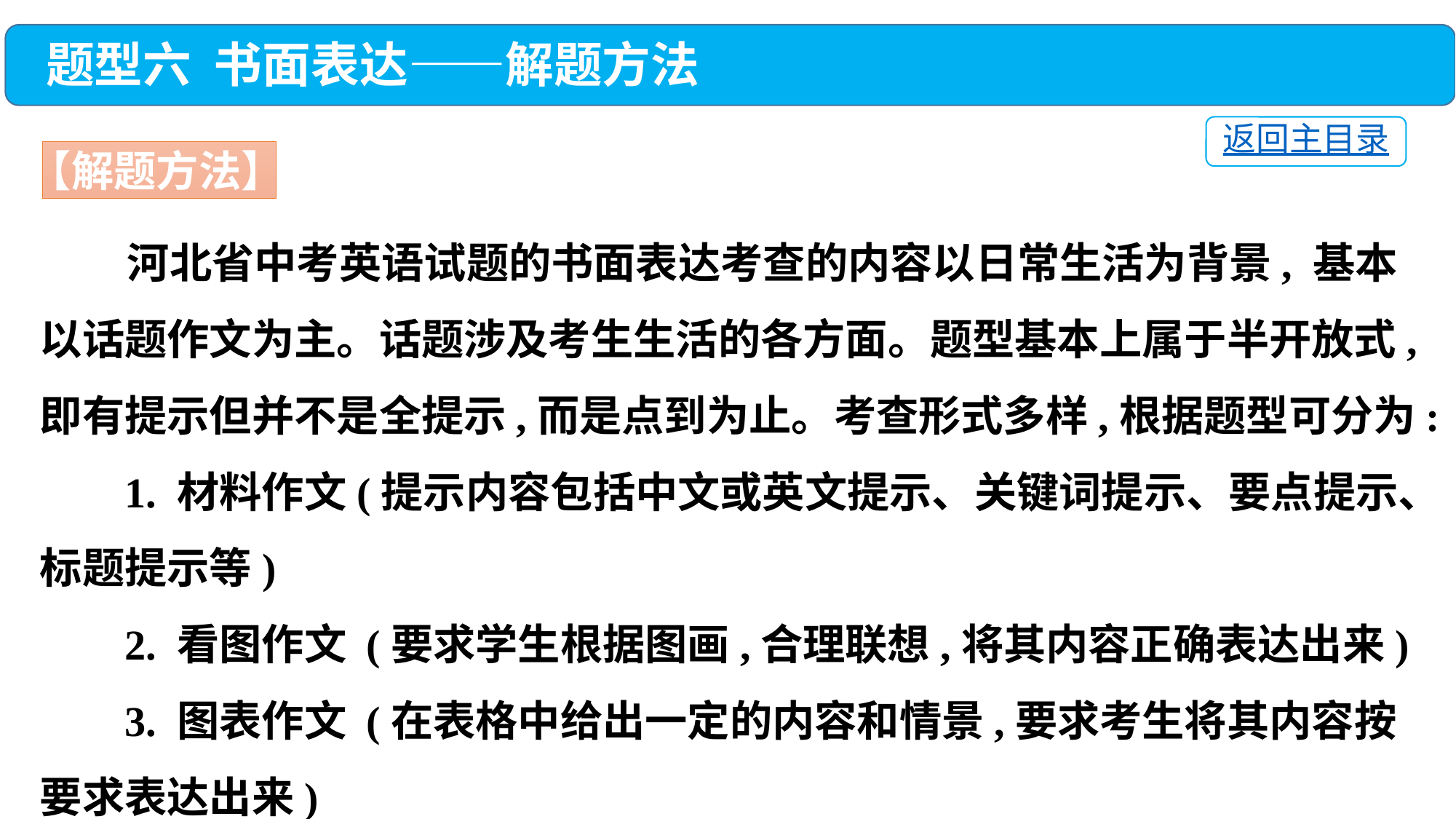

题型六  书面表达——解题方法
返回主目录
【解题方法】

        河北省中考英语试题的书面表达考查的内容以日常生活为背景, 基本以话题作文为主。话题涉及考生生活的各方面。题型基本上属于半开放式,即有提示但并不是全提示,而是点到为止。考查形式多样,根据题型可分为:
        1. 材料作文(提示内容包括中文或英文提示、关键词提示、要点提示、标题提示等)
        2. 看图作文 (要求学生根据图画,合理联想,将其内容正确表达出来)
        3. 图表作文 (在表格中给出一定的内容和情景,要求考生将其内容按要求表达出来)